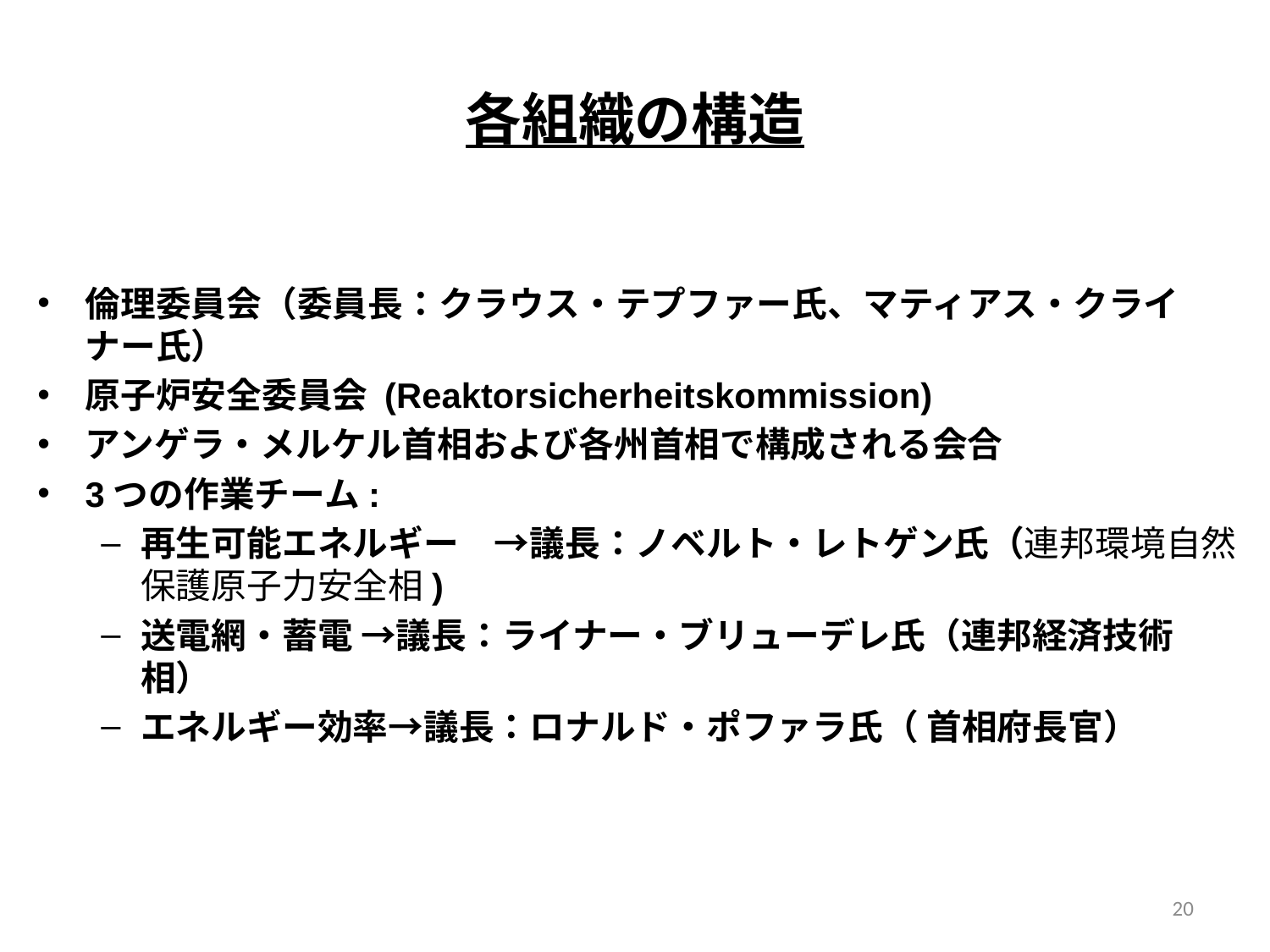

# 各組織の構造
倫理委員会（委員長：クラウス・テプファー氏、マティアス・クライナー氏）
原子炉安全委員会 (Reaktorsicherheitskommission)
アンゲラ・メルケル首相および各州首相で構成される会合
3つの作業チーム:
再生可能エネルギー　→議長：ノベルト・レトゲン氏（連邦環境自然保護原子力安全相)
送電網・蓄電 →議長：ライナー・ブリューデレ氏（連邦経済技術相）
エネルギー効率→議長：ロナルド・ポファラ氏（ 首相府長官）
20